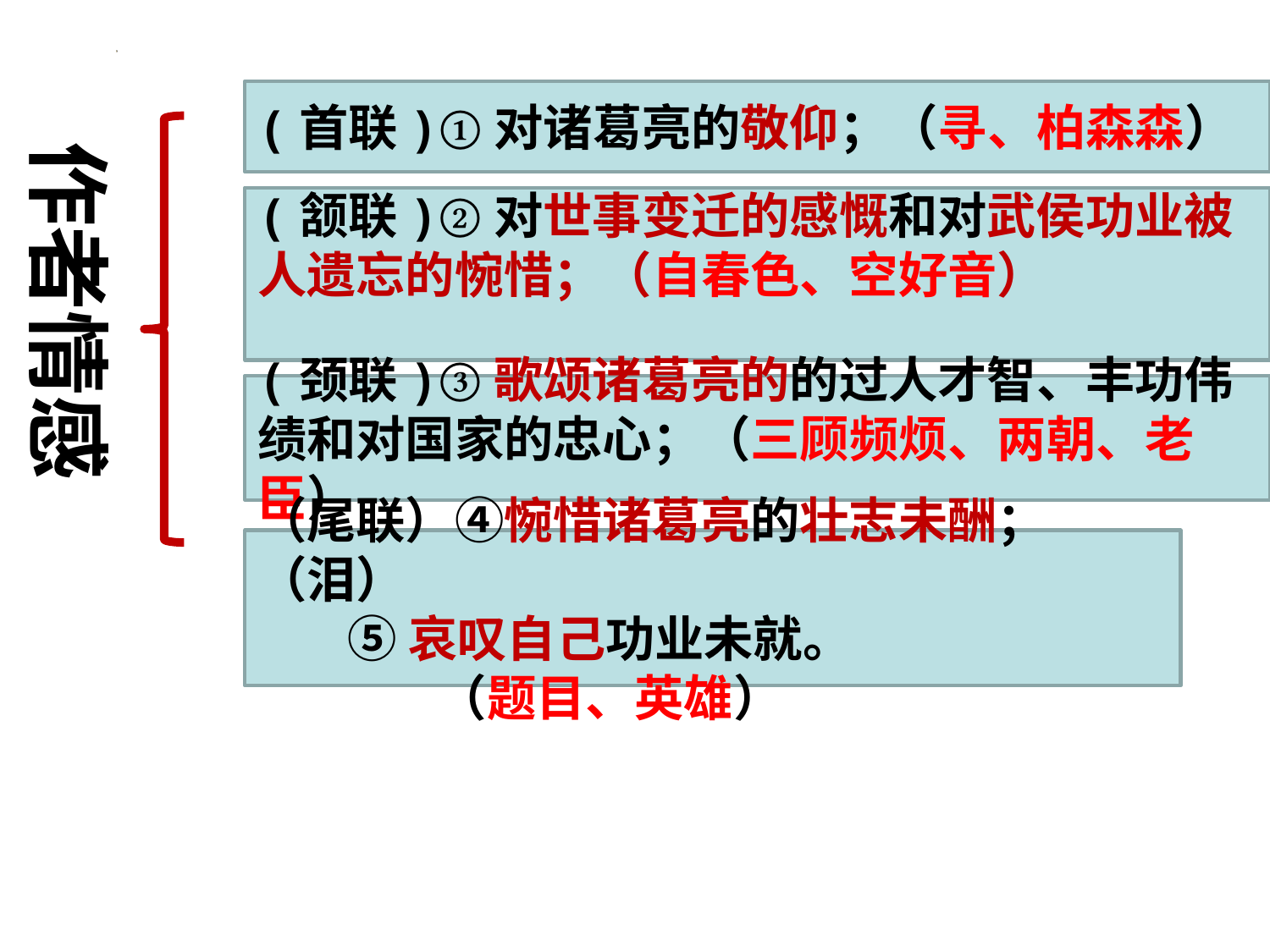

(首联)①对诸葛亮的敬仰；（寻、柏森森）

作者情感
(颔联)②对世事变迁的感慨和对武侯功业被人遗忘的惋惜；（自春色、空好音）

(颈联)③歌颂诸葛亮的的过人才智、丰功伟绩和对国家的忠心；（三顾频烦、两朝、老臣）

（尾联）④惋惜诸葛亮的壮志未酬；（泪）
        ⑤哀叹自己功业未就。
               （题目、英雄）